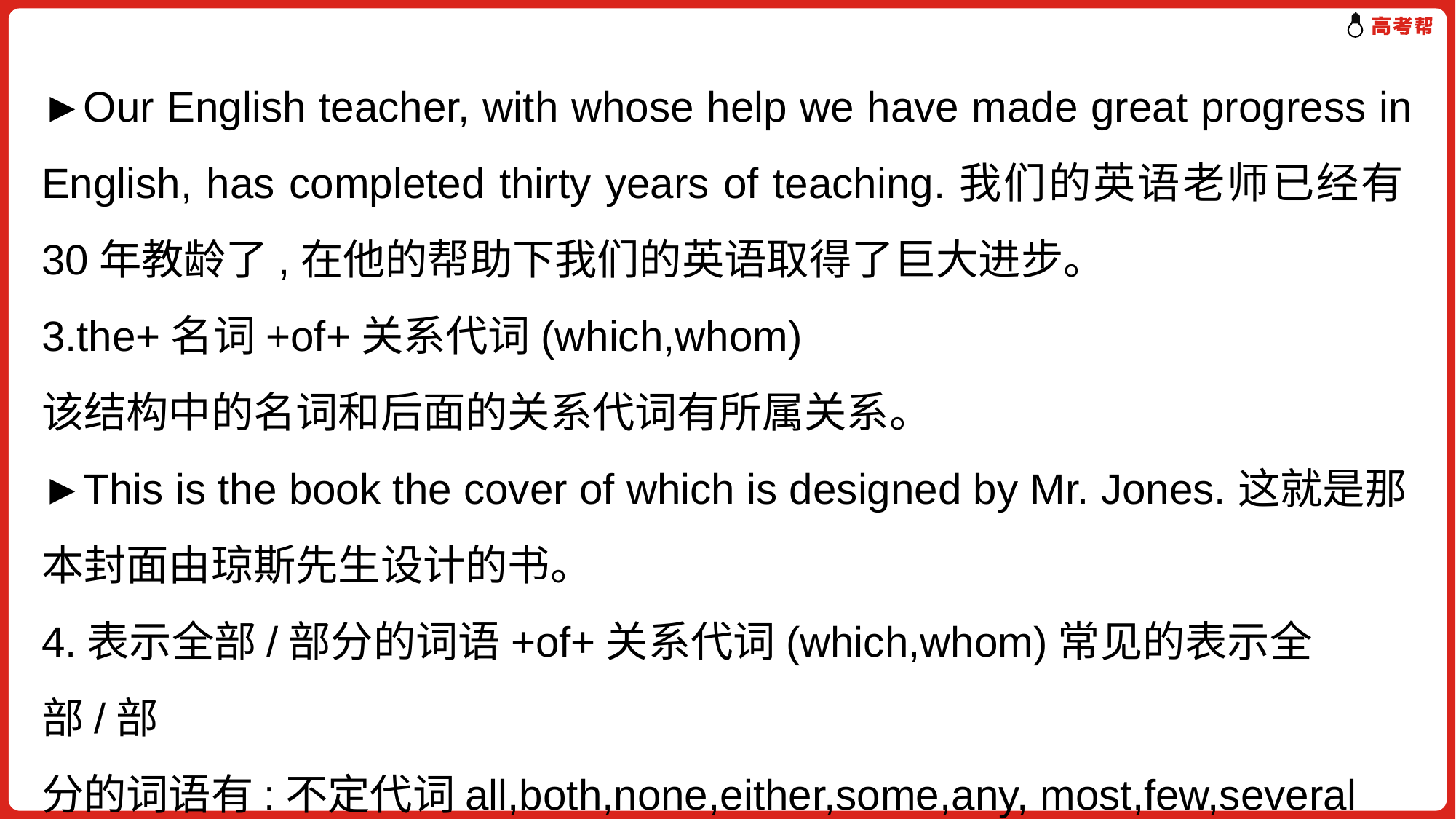

►Our English teacher, with whose help we have made great progress in English, has completed thirty years of teaching.我们的英语老师已经有30年教龄了,在他的帮助下我们的英语取得了巨大进步。
3.the+名词+of+关系代词(which,whom)
该结构中的名词和后面的关系代词有所属关系。
►This is the book the cover of which is designed by Mr. Jones.这就是那本封面由琼斯先生设计的书。
4.表示全部/部分的词语+of+关系代词(which,whom)常见的表示全部/部
分的词语有:不定代词all,both,none,either,some,any, most,few,several